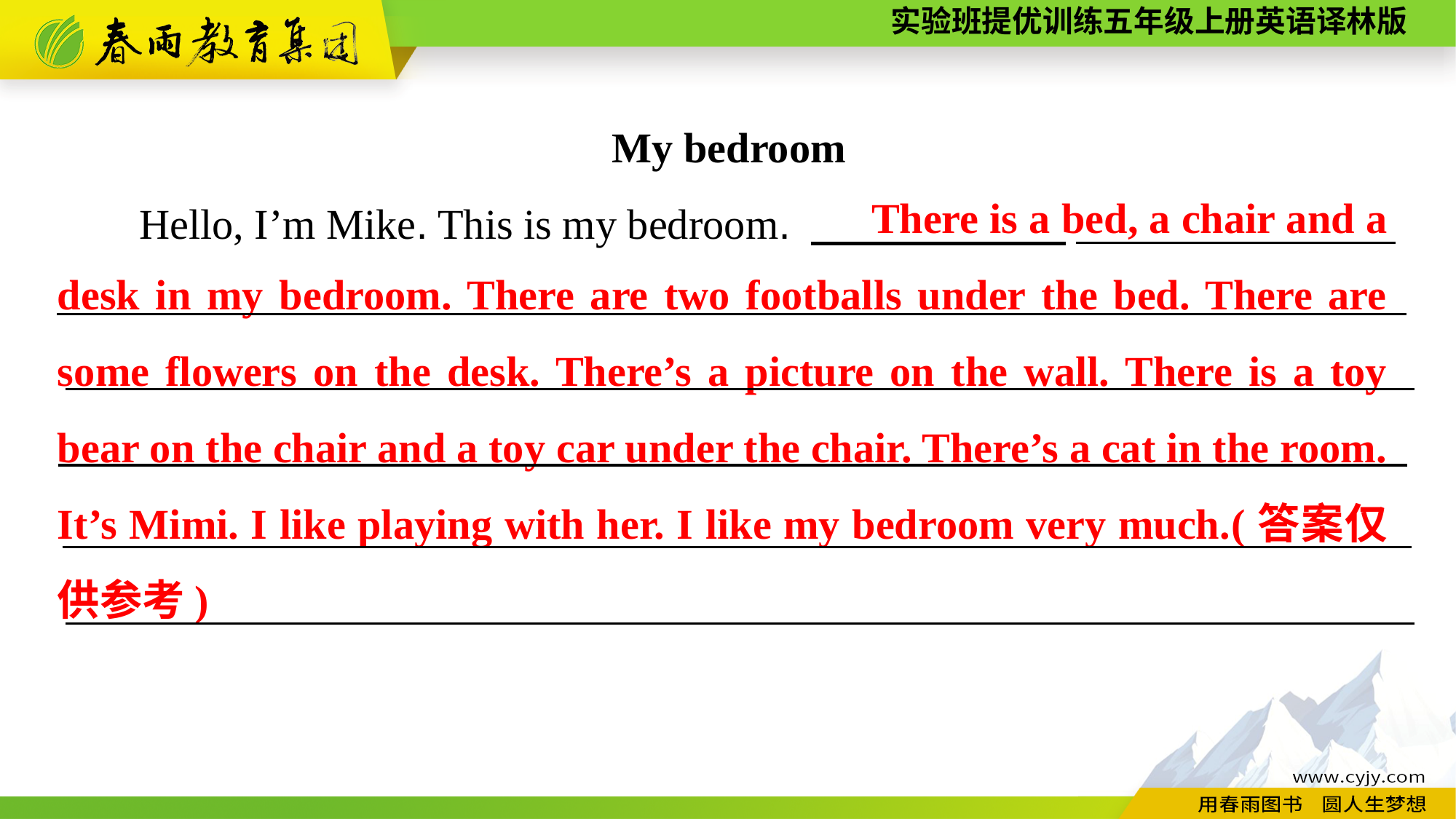

My bedroom
Hello, I’m Mike. This is my bedroom. 　　　　　　_______________
                                                                         There is a bed, a chair and a desk in my bedroom. There are two footballs under the bed. There are some flowers on the desk. There’s a picture on the wall. There is a toy bear on the chair and a toy car under the chair. There’s a cat in the room. It’s Mimi. I like playing with her. I like my bedroom very much.(答案仅供参考)